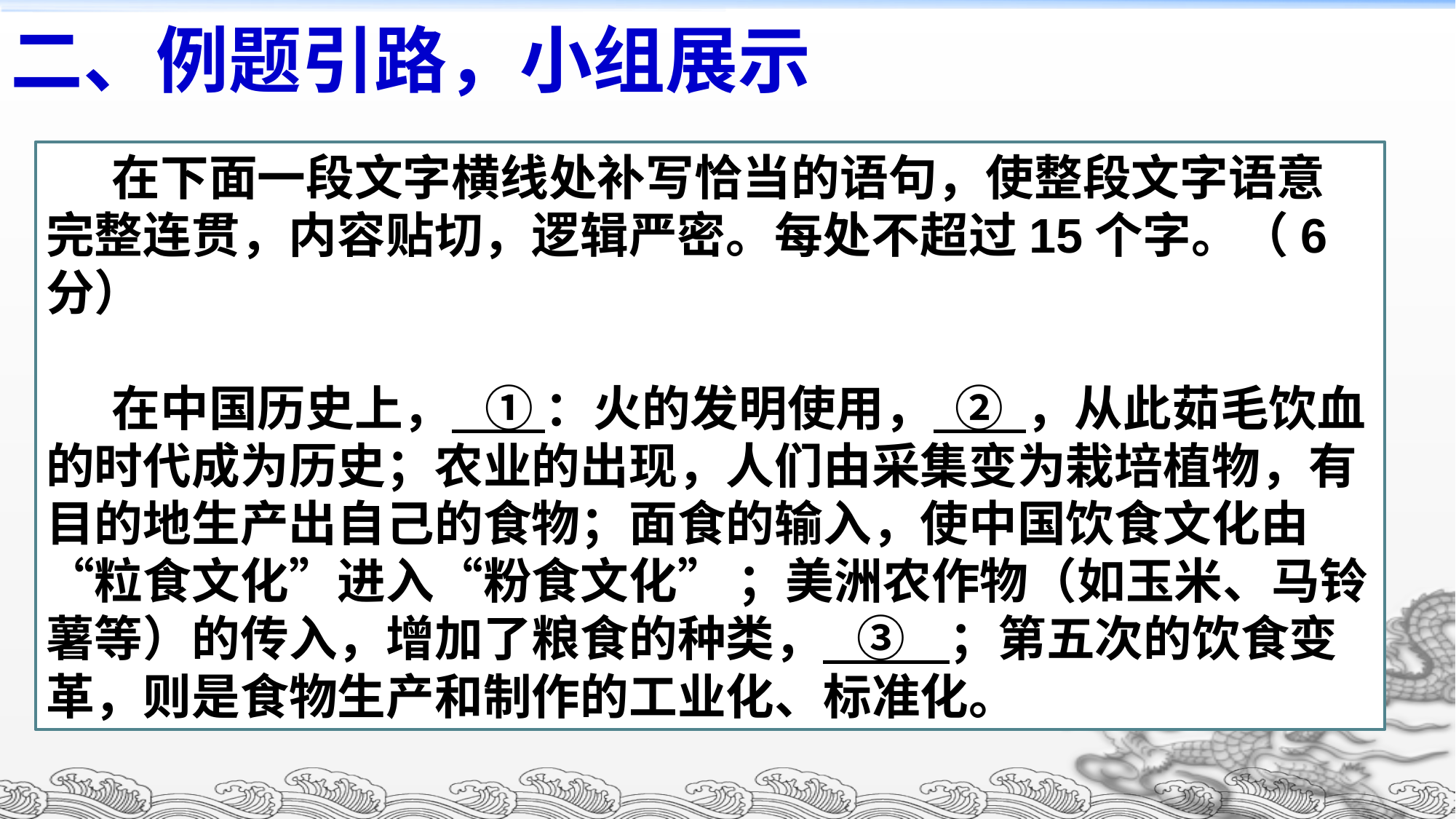

二、例题引路，小组展示
  在下面一段文字横线处补写恰当的语句，使整段文字语意完整连贯，内容贴切，逻辑严密。每处不超过15个字。（6分）

  在中国历史上，   ① ：火的发明使用，  ②  ，从此茹毛饮血的时代成为历史；农业的出现，人们由采集变为栽培植物，有目的地生产出自己的食物；面食的输入，使中国饮食文化由“粒食文化”进入“粉食文化” ；美洲农作物（如玉米、马铃薯等）的传入，增加了粮食的种类，   ③    ；第五次的饮食变革，则是食物生产和制作的工业化、标准化。